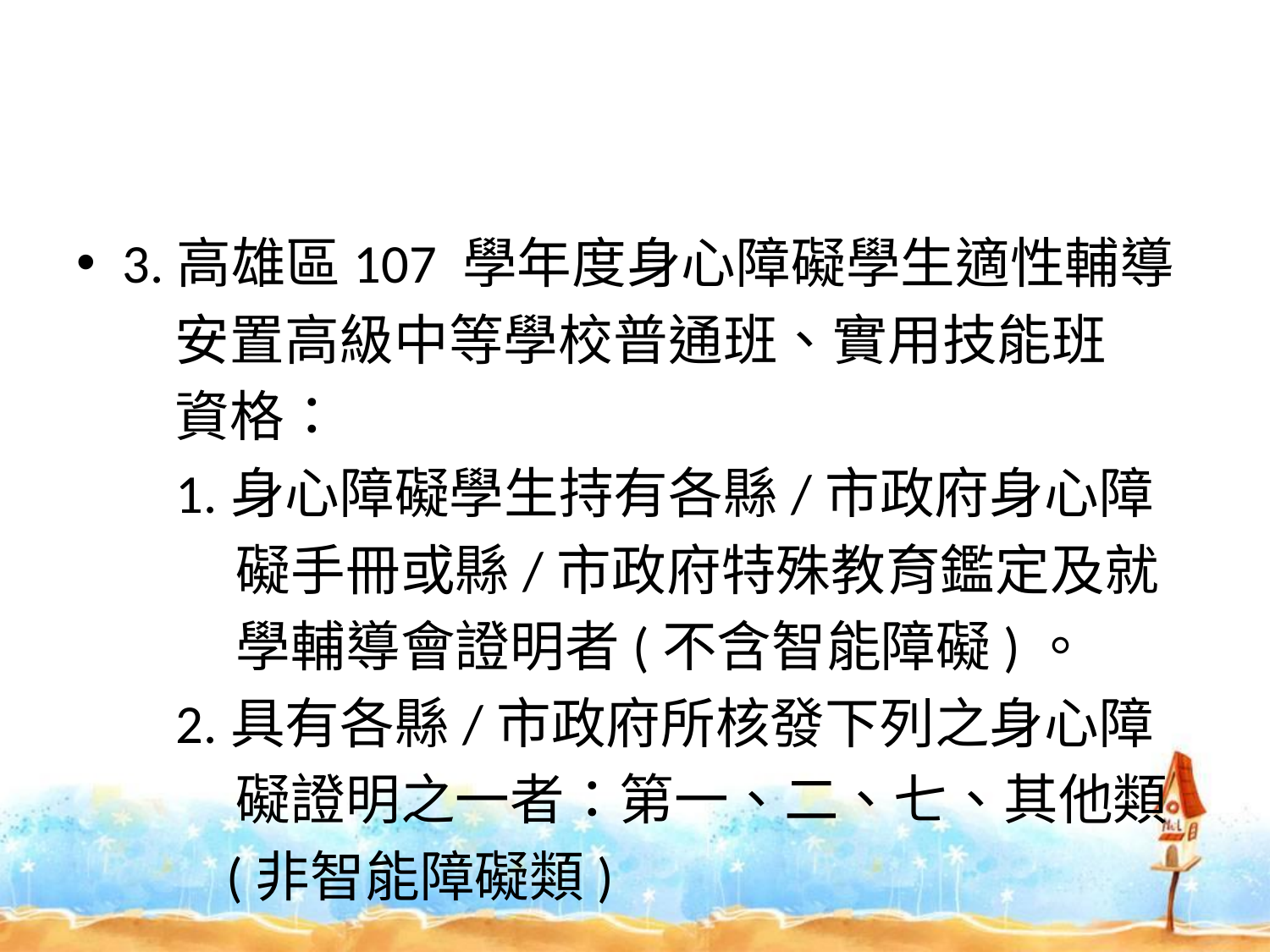

#
3.高雄區107 學年度身心障礙學生適性輔導
       安置高級中等學校普通班、實用技能班
       資格：
        1.身心障礙學生持有各縣/市政府身心障
            礙手冊或縣/市政府特殊教育鑑定及就
            學輔導會證明者(不含智能障礙)。
        2.具有各縣/市政府所核發下列之身心障
            礙證明之一者：第一、二、七、其他類
            (非智能障礙類)